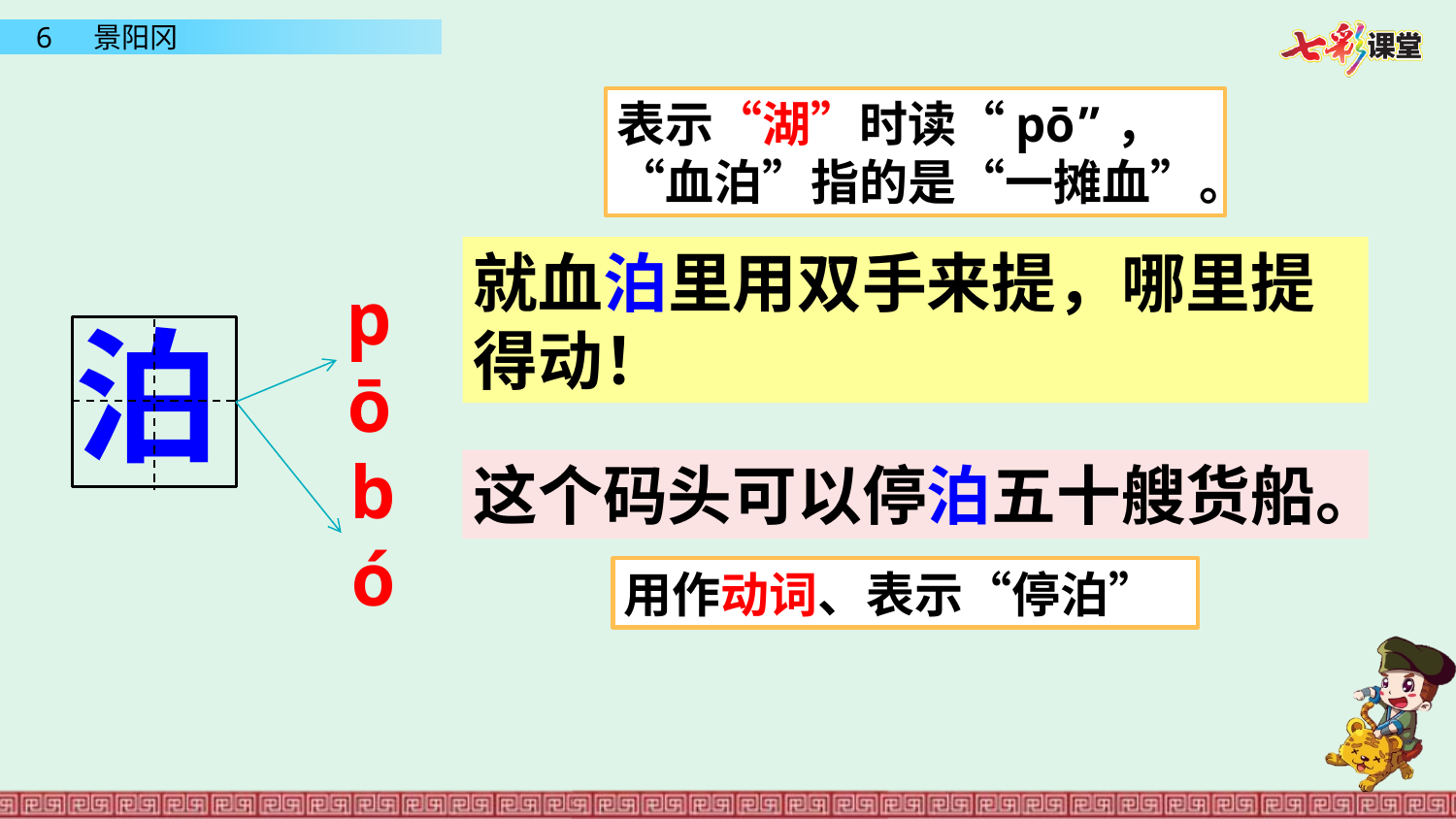

表示“湖”时读“pō”，“血泊”指的是“一摊血”。
就血泊里用双手来提，哪里提得动！
pō
泊

bó
这个码头可以停泊五十艘货船。
用作动词、表示“停泊”